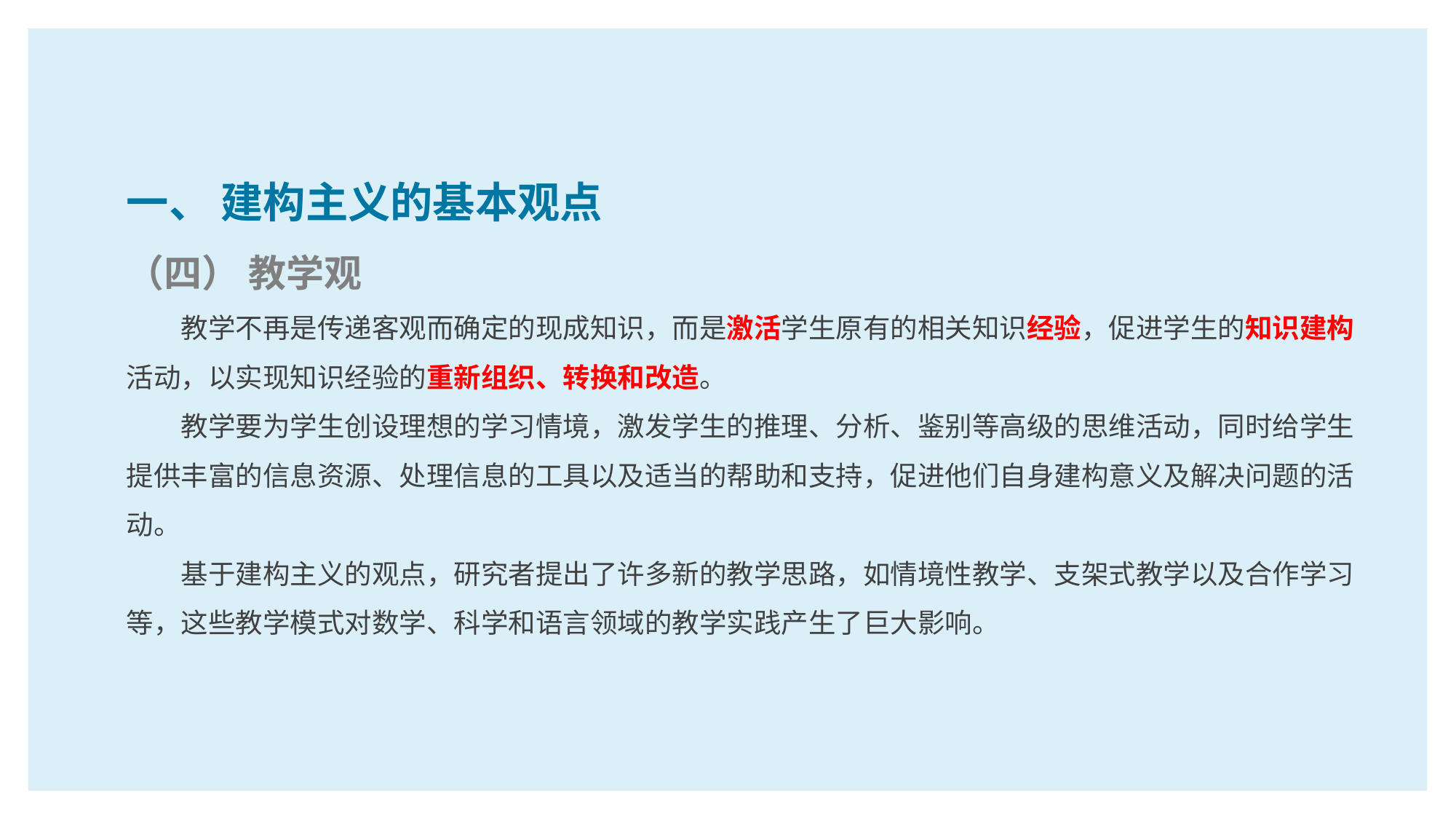

一、 建构主义的基本观点
（四） 教学观
教学不再是传递客观而确定的现成知识，而是激活学生原有的相关知识经验，促进学生的知识建构活动，以实现知识经验的重新组织、转换和改造。
教学要为学生创设理想的学习情境，激发学生的推理、分析、鉴别等高级的思维活动，同时给学生提供丰富的信息资源、处理信息的工具以及适当的帮助和支持，促进他们自身建构意义及解决问题的活动。
基于建构主义的观点，研究者提出了许多新的教学思路，如情境性教学、支架式教学以及合作学习等，这些教学模式对数学、科学和语言领域的教学实践产生了巨大影响。